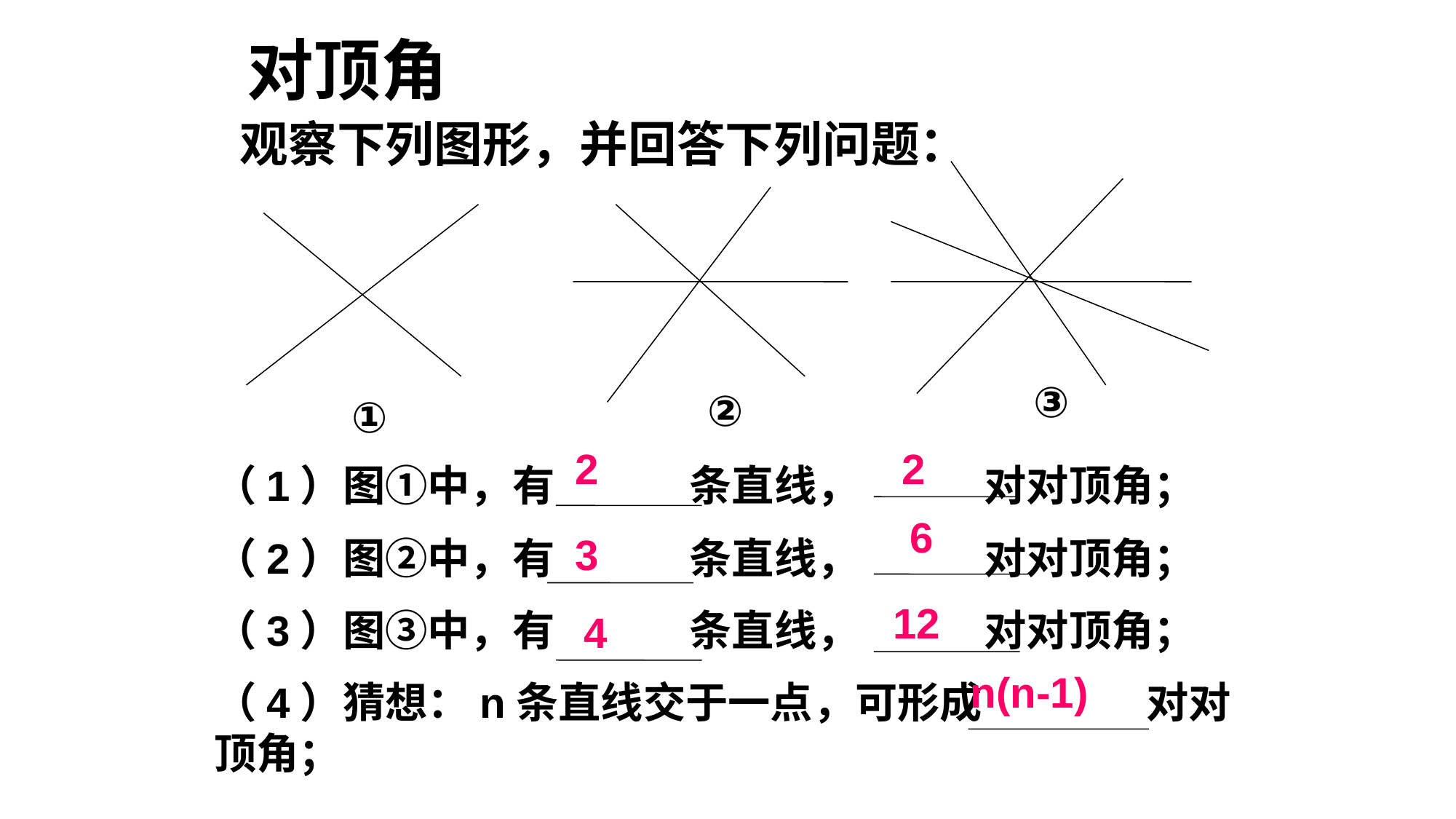

# 对顶角
观察下列图形，并回答下列问题：

③
②
①
2
2
（1）图①中，有              条直线，             对对顶角；
（2）图②中，有              条直线，             对对顶角；
（3）图③中，有              条直线，             对对顶角；
（4）猜想：n条直线交于一点，可形成                 对对顶角；

6
3

12
4

n(n-1)